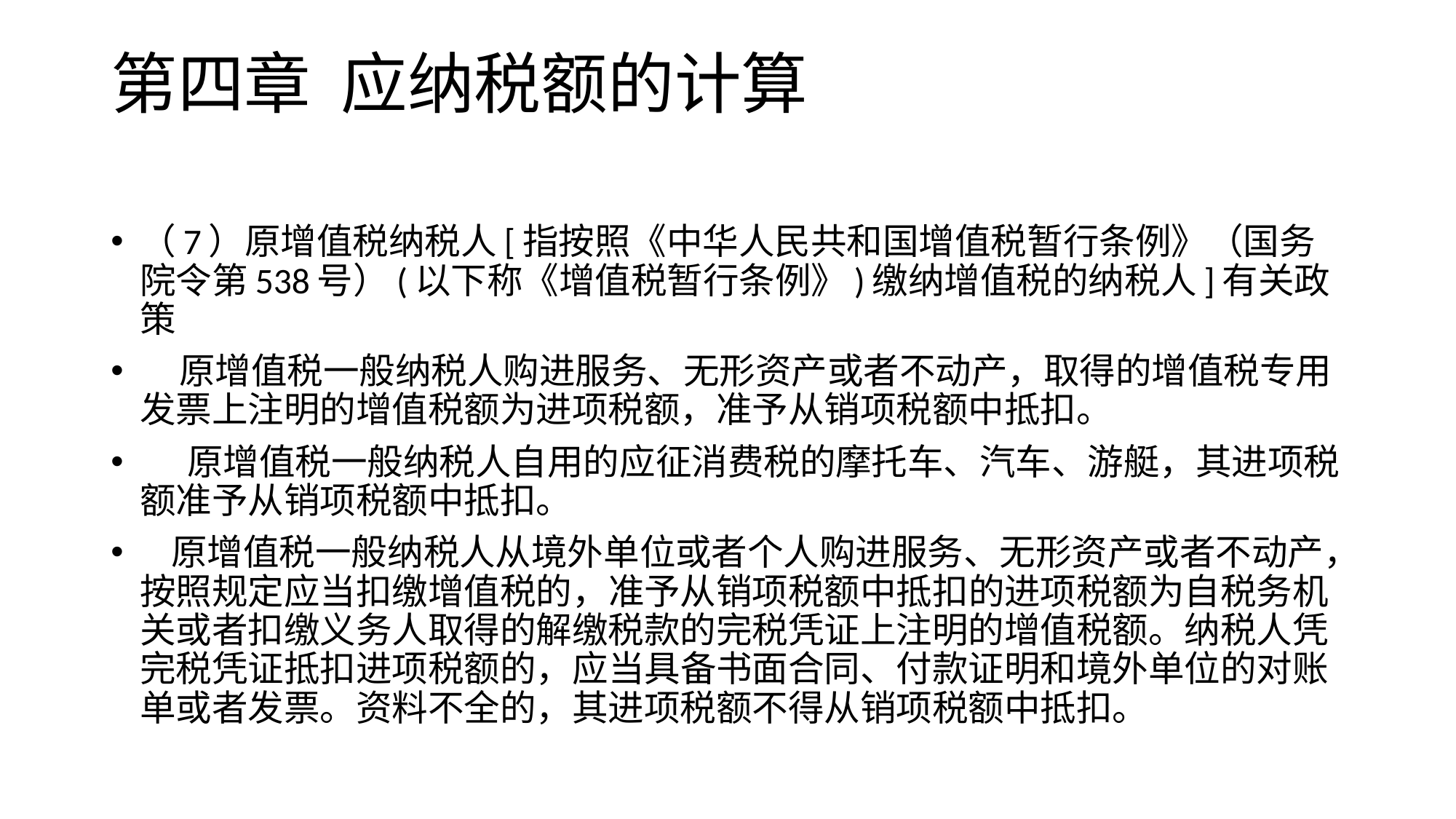

# 第四章  应纳税额的计算

（7）原增值税纳税人[指按照《中华人民共和国增值税暂行条例》（国务院令第538号）(以下称《增值税暂行条例》)缴纳增值税的纳税人]有关政策
    原增值税一般纳税人购进服务、无形资产或者不动产，取得的增值税专用发票上注明的增值税额为进项税额，准予从销项税额中抵扣。
     原增值税一般纳税人自用的应征消费税的摩托车、汽车、游艇，其进项税额准予从销项税额中抵扣。
   原增值税一般纳税人从境外单位或者个人购进服务、无形资产或者不动产，按照规定应当扣缴增值税的，准予从销项税额中抵扣的进项税额为自税务机关或者扣缴义务人取得的解缴税款的完税凭证上注明的增值税额。纳税人凭完税凭证抵扣进项税额的，应当具备书面合同、付款证明和境外单位的对账单或者发票。资料不全的，其进项税额不得从销项税额中抵扣。